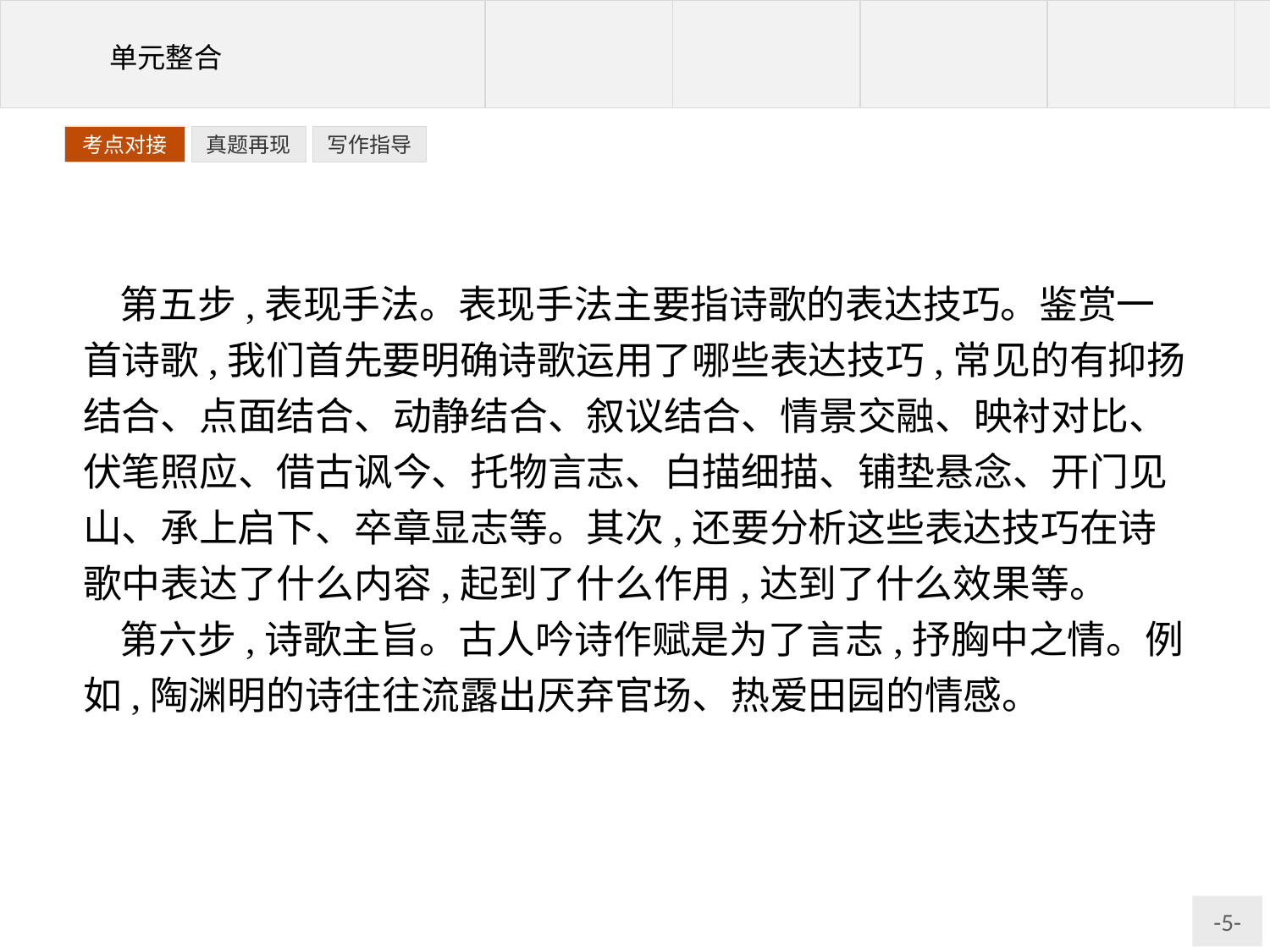

写作指导
考点对接
真题再现
第五步,表现手法。表现手法主要指诗歌的表达技巧。鉴赏一首诗歌,我们首先要明确诗歌运用了哪些表达技巧,常见的有抑扬结合、点面结合、动静结合、叙议结合、情景交融、映衬对比、伏笔照应、借古讽今、托物言志、白描细描、铺垫悬念、开门见山、承上启下、卒章显志等。其次,还要分析这些表达技巧在诗歌中表达了什么内容,起到了什么作用,达到了什么效果等。
第六步,诗歌主旨。古人吟诗作赋是为了言志,抒胸中之情。例如,陶渊明的诗往往流露出厌弃官场、热爱田园的情感。